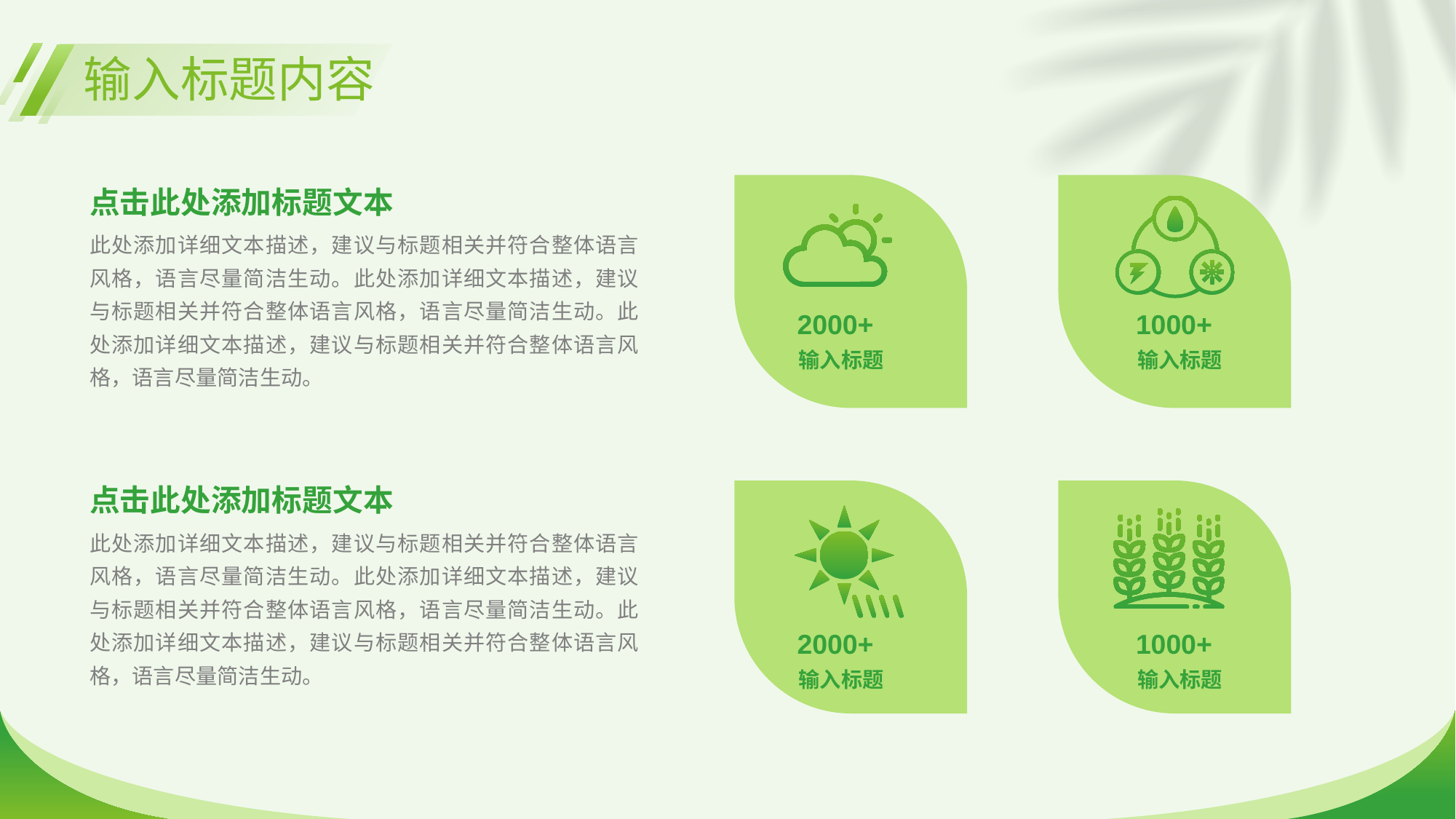

# 输入标题内容

2000+
输入标题

1000+
输入标题
点击此处添加标题文本
此处添加详细文本描述，建议与标题相关并符合整体语言风格，语言尽量简洁生动。此处添加详细文本描述，建议与标题相关并符合整体语言风格，语言尽量简洁生动。此处添加详细文本描述，建议与标题相关并符合整体语言风格，语言尽量简洁生动。
点击此处添加标题文本

2000+
输入标题

1000+
输入标题
此处添加详细文本描述，建议与标题相关并符合整体语言风格，语言尽量简洁生动。此处添加详细文本描述，建议与标题相关并符合整体语言风格，语言尽量简洁生动。此处添加详细文本描述，建议与标题相关并符合整体语言风格，语言尽量简洁生动。